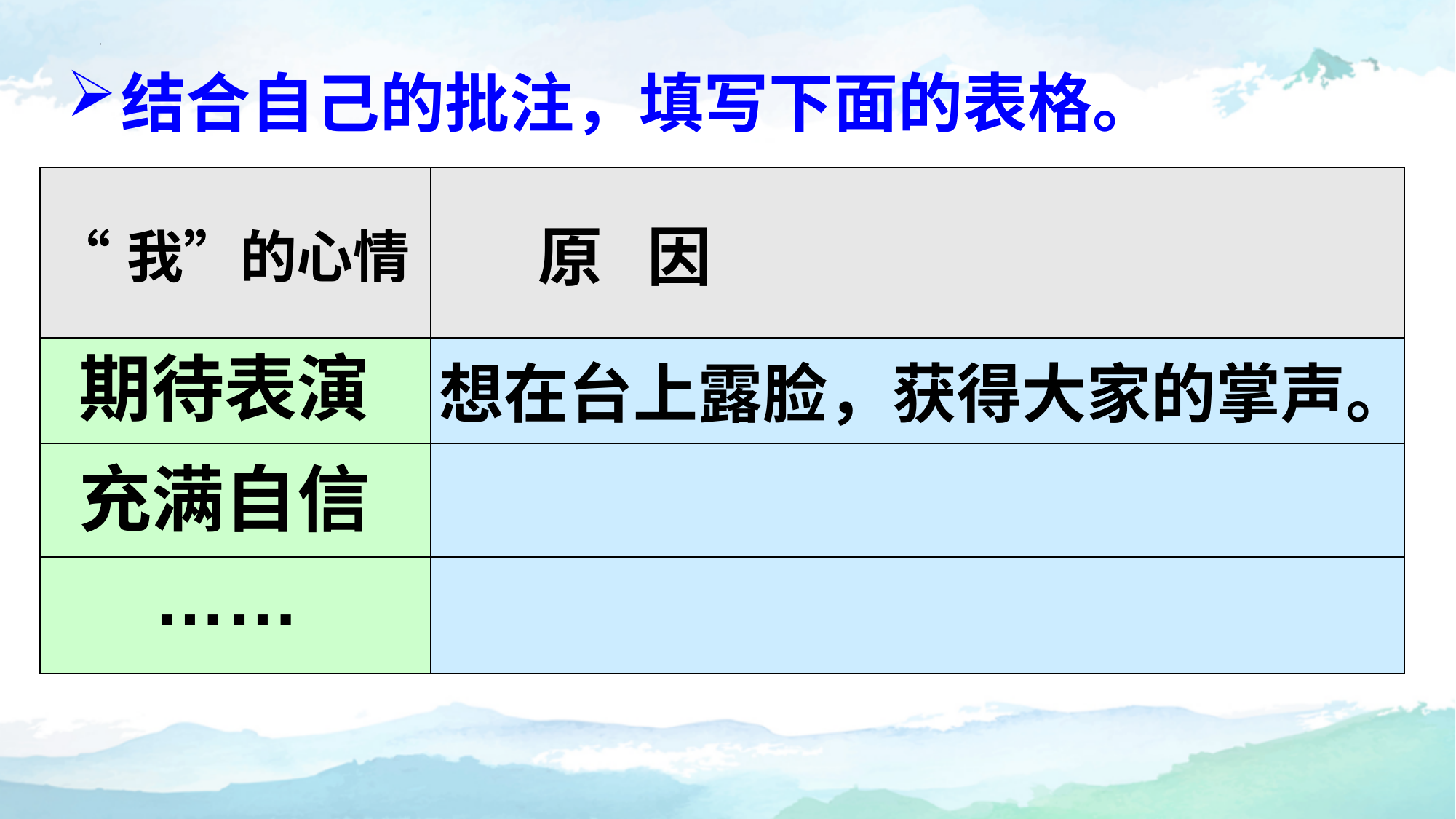

结合自己的批注，填写下面的表格。
| “我”的心情 | 原 因 |
| --- | --- |
|  |  |
|  |  |
|  |  |
期待表演
想在台上露脸，获得大家的掌声。
充满自信
……